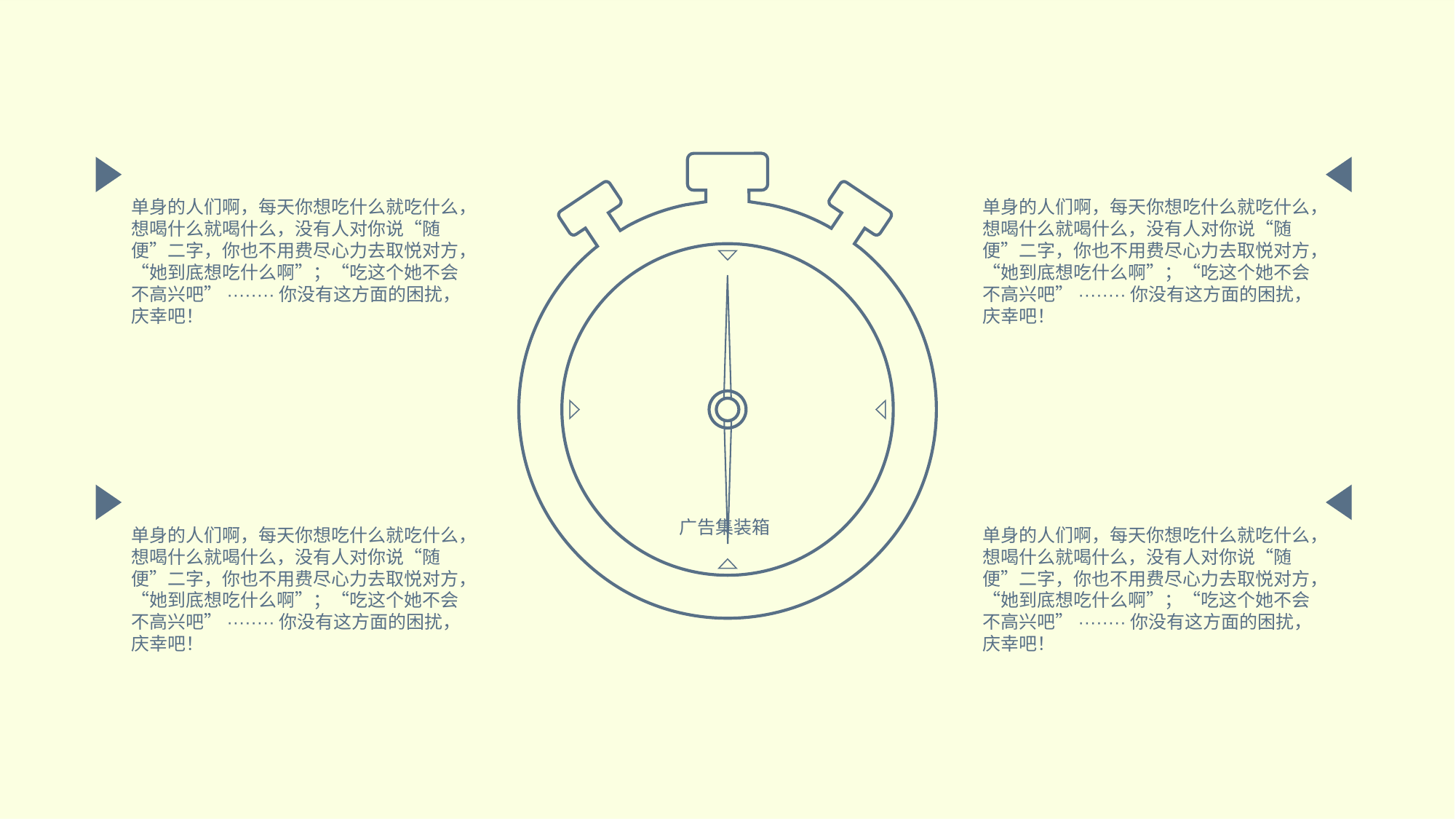

广告集装箱

单身的人们啊，每天你想吃什么就吃什么，想喝什么就喝什么，没有人对你说“随便”二字，你也不用费尽心力去取悦对方，“她到底想吃什么啊”；“吃这个她不会不高兴吧”········你没有这方面的困扰，庆幸吧！

单身的人们啊，每天你想吃什么就吃什么，想喝什么就喝什么，没有人对你说“随便”二字，你也不用费尽心力去取悦对方，“她到底想吃什么啊”；“吃这个她不会不高兴吧”········你没有这方面的困扰，庆幸吧！

单身的人们啊，每天你想吃什么就吃什么，想喝什么就喝什么，没有人对你说“随便”二字，你也不用费尽心力去取悦对方，“她到底想吃什么啊”；“吃这个她不会不高兴吧”········你没有这方面的困扰，庆幸吧！

单身的人们啊，每天你想吃什么就吃什么，想喝什么就喝什么，没有人对你说“随便”二字，你也不用费尽心力去取悦对方，“她到底想吃什么啊”；“吃这个她不会不高兴吧”········你没有这方面的困扰，庆幸吧！